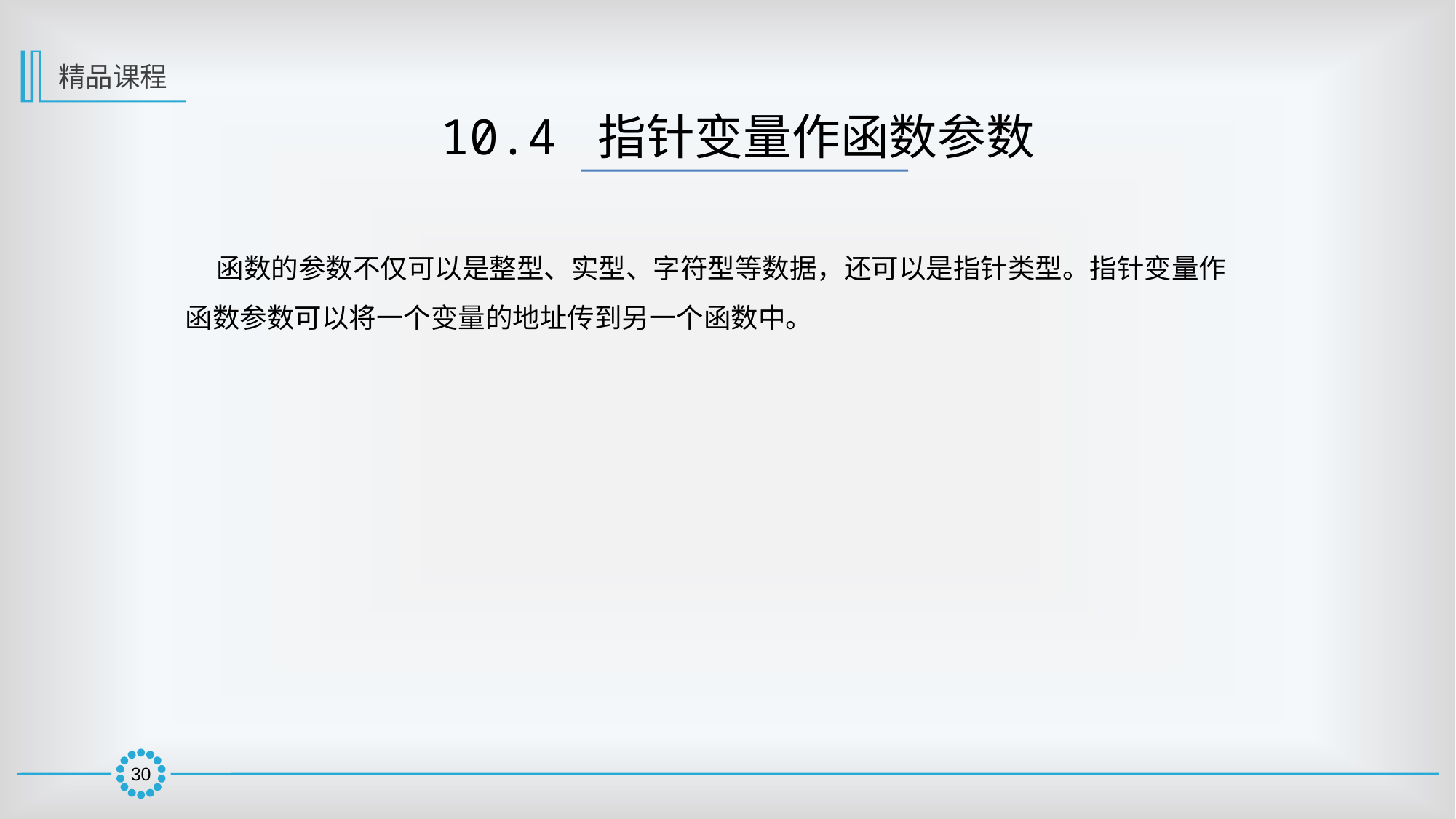

精品课程
10.4 指针变量作函数参数

    函数的参数不仅可以是整型、实型、字符型等数据，还可以是指针类型。指针变量作函数参数可以将一个变量的地址传到另一个函数中。

30